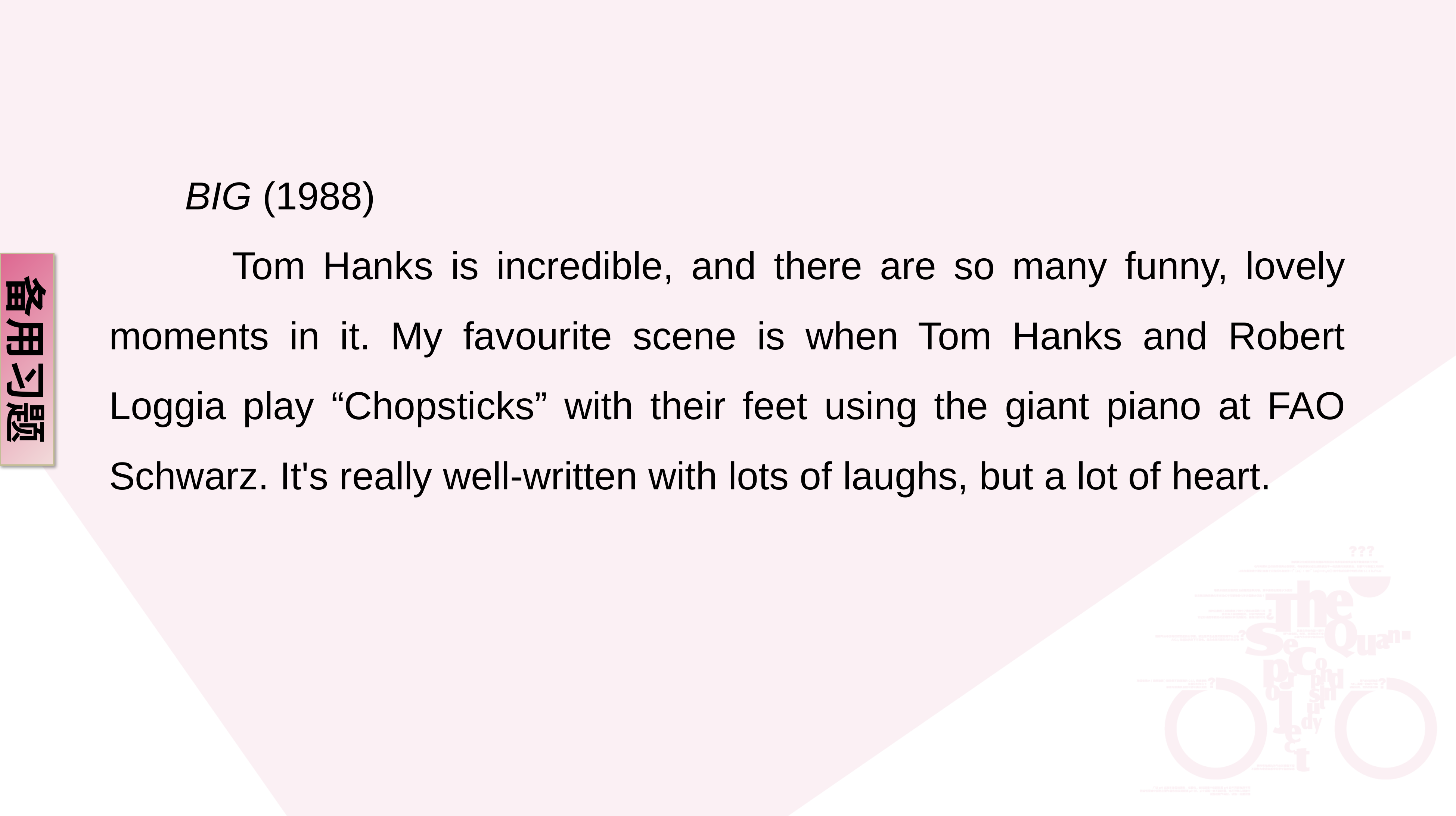

BIG (1988)
       Tom Hanks is incredible, and there are so many funny, lovely moments in it. My favourite scene is when Tom Hanks and Robert Loggia play “Chopsticks” with their feet using the giant piano at FAO Schwarz. It's really well-written with lots of laughs, but a lot of heart.
备用习题